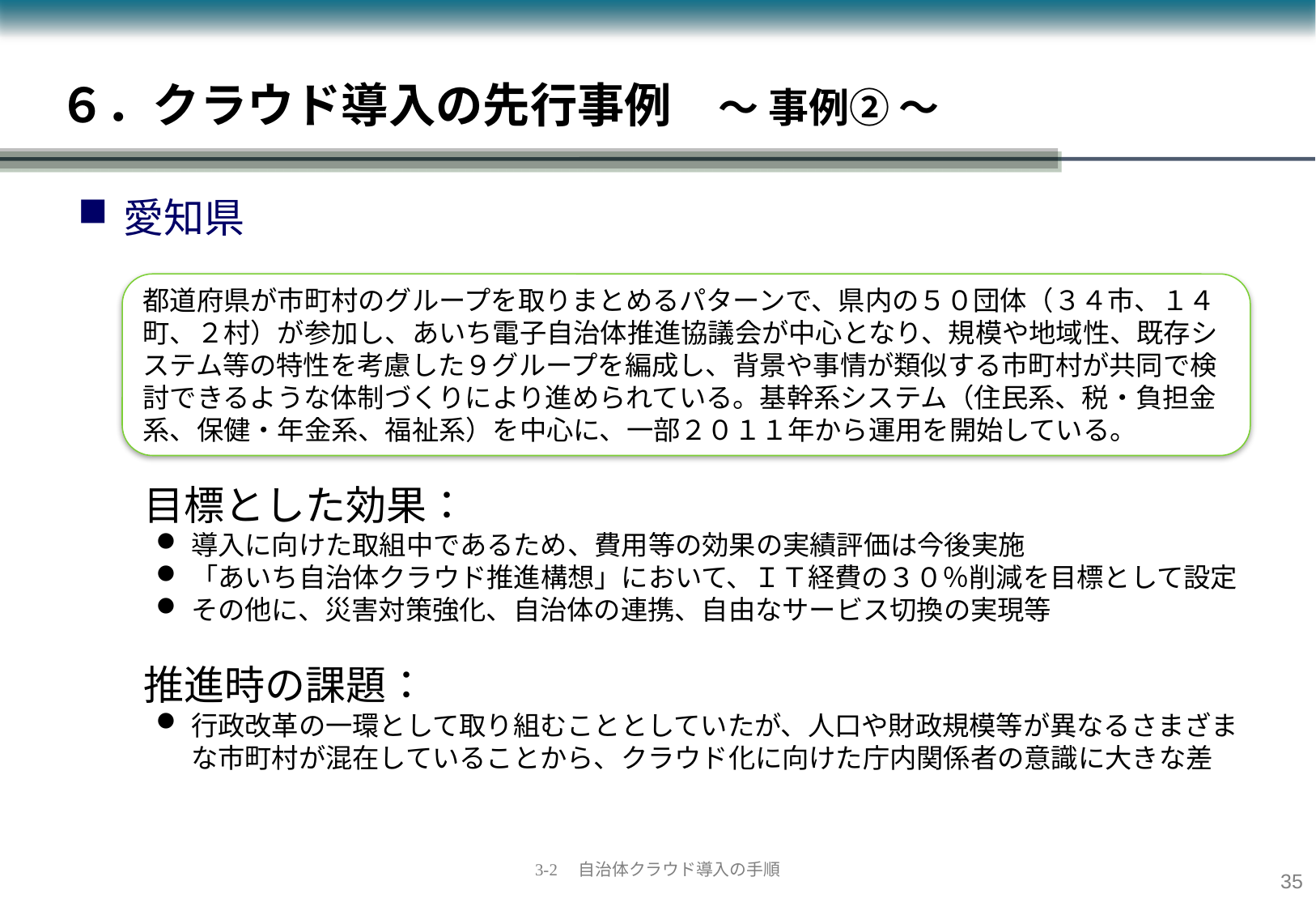

６．クラウド導入の先行事例　～ 事例② ～
愛知県
都道府県が市町村のグループを取りまとめるパターンで、県内の５０団体（３４市、１４町、２村）が参加し、あいち電子自治体推進協議会が中心となり、規模や地域性、既存システム等の特性を考慮した９グループを編成し、背景や事情が類似する市町村が共同で検討できるような体制づくりにより進められている。基幹系システム（住民系、税・負担金系、保健・年金系、福祉系）を中心に、一部２０１１年から運用を開始している。
目標とした効果：
導入に向けた取組中であるため、費用等の効果の実績評価は今後実施
「あいち自治体クラウド推進構想」において、ＩＴ経費の３０％削減を目標として設定
その他に、災害対策強化、自治体の連携、自由なサービス切換の実現等
推進時の課題：
行政改革の一環として取り組むこととしていたが、人口や財政規模等が異なるさまざまな市町村が混在していることから、クラウド化に向けた庁内関係者の意識に大きな差
35
3-2　自治体クラウド導入の手順